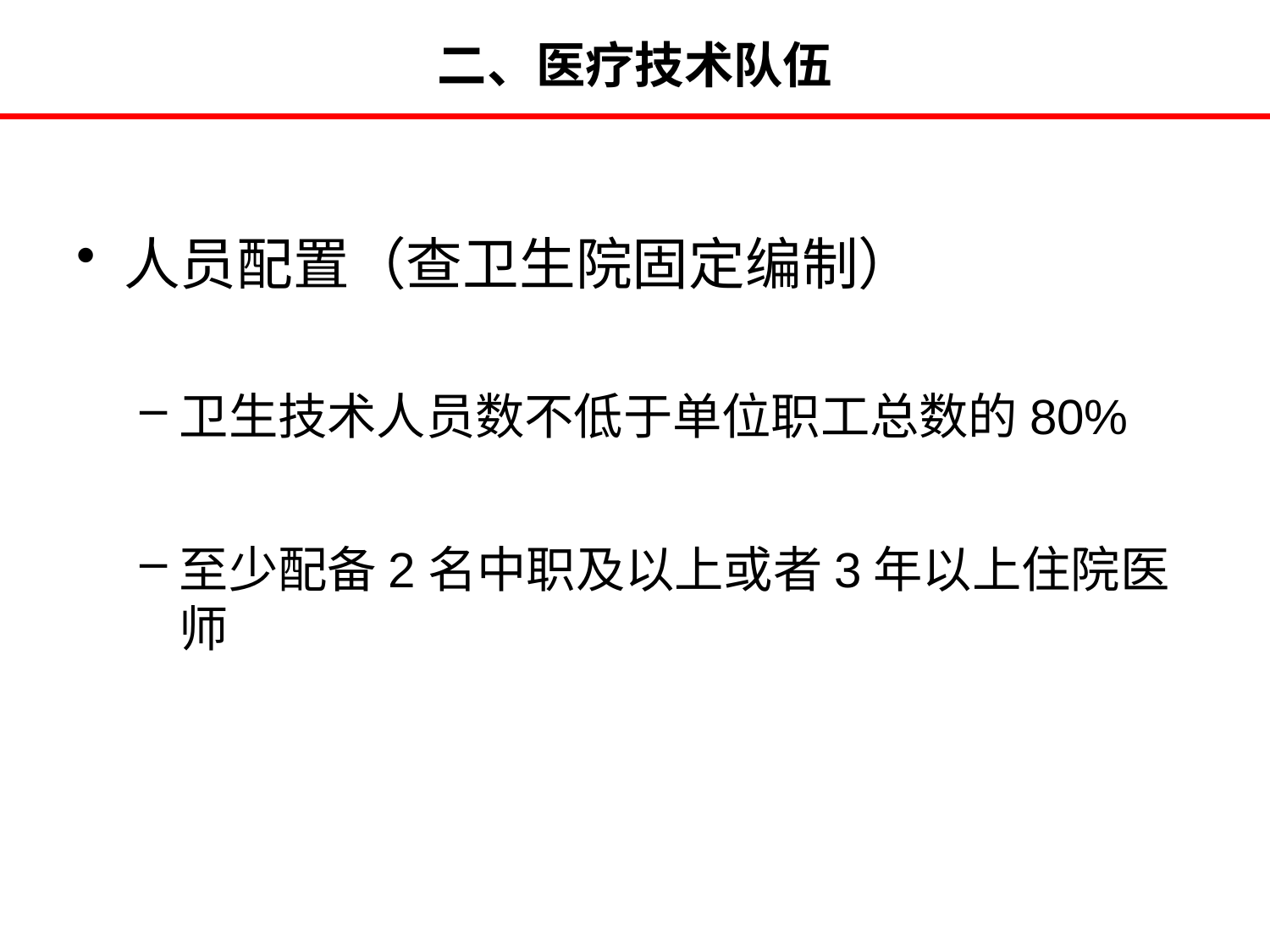

# 二、医疗技术队伍
人员配置（查卫生院固定编制）

卫生技术人员数不低于单位职工总数的80%

至少配备2名中职及以上或者3年以上住院医师